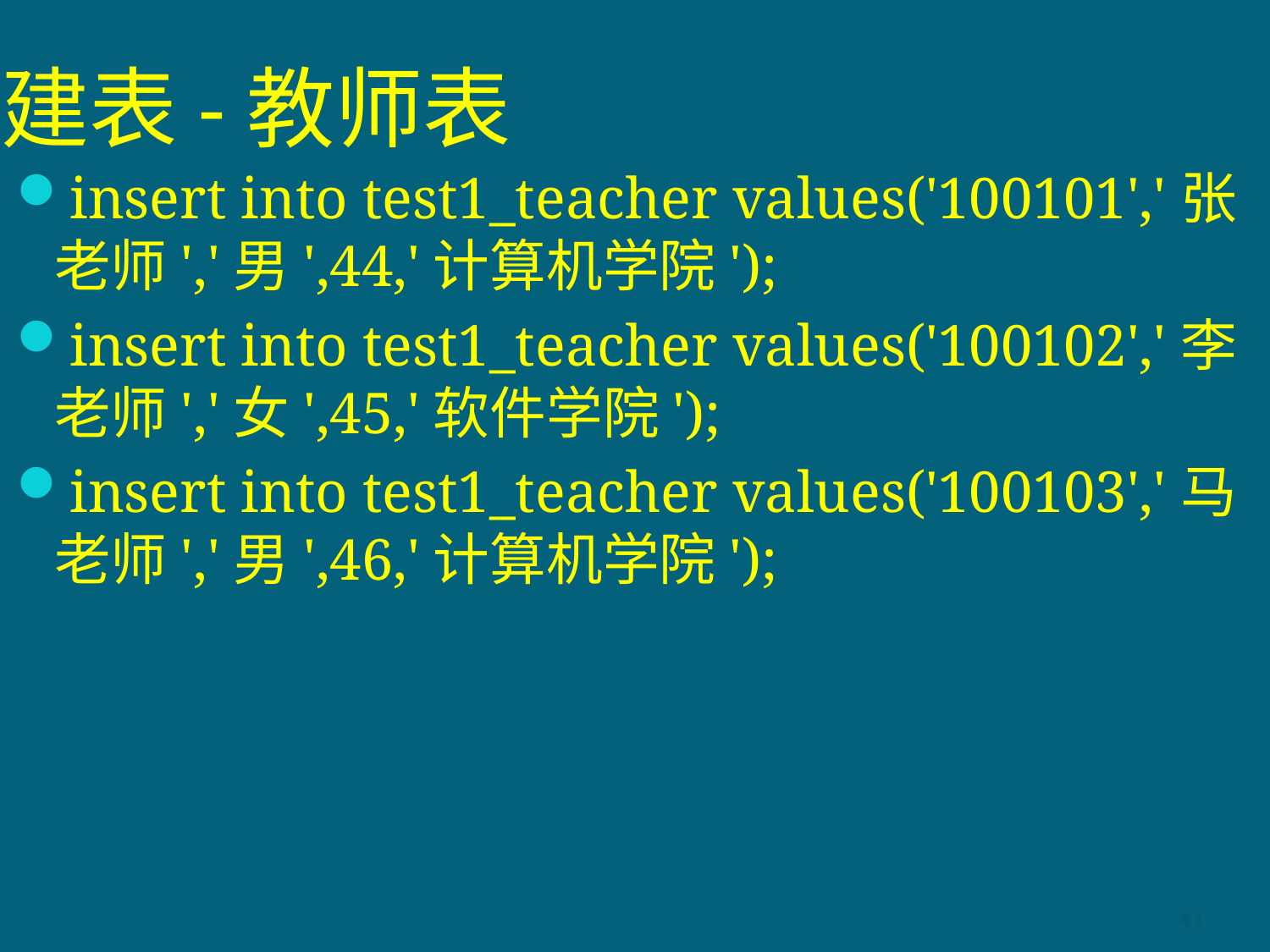

# 建表-教师表
insert into test1_teacher values('100101','张老师','男',44,'计算机学院');
insert into test1_teacher values('100102','李老师','女',45,'软件学院');
insert into test1_teacher values('100103','马老师','男',46,'计算机学院');
41